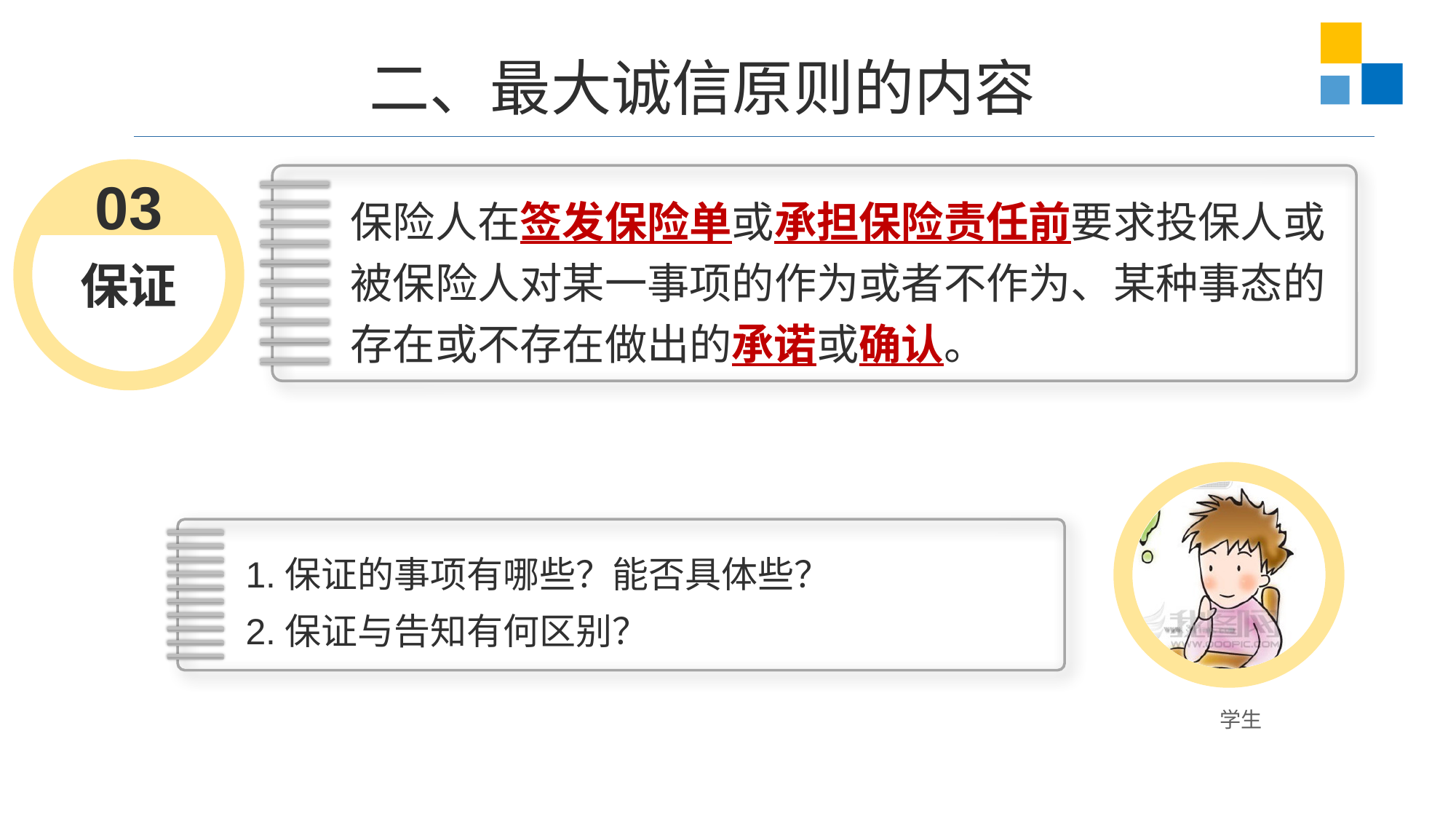

二、最大诚信原则的内容

保证

03
保险人在签发保险单或承担保险责任前要求投保人或被保险人对某一事项的作为或者不作为、某种事态的存在或不存在做出的承诺或确认。

1.保证的事项有哪些？能否具体些？
2.保证与告知有何区别？
学生